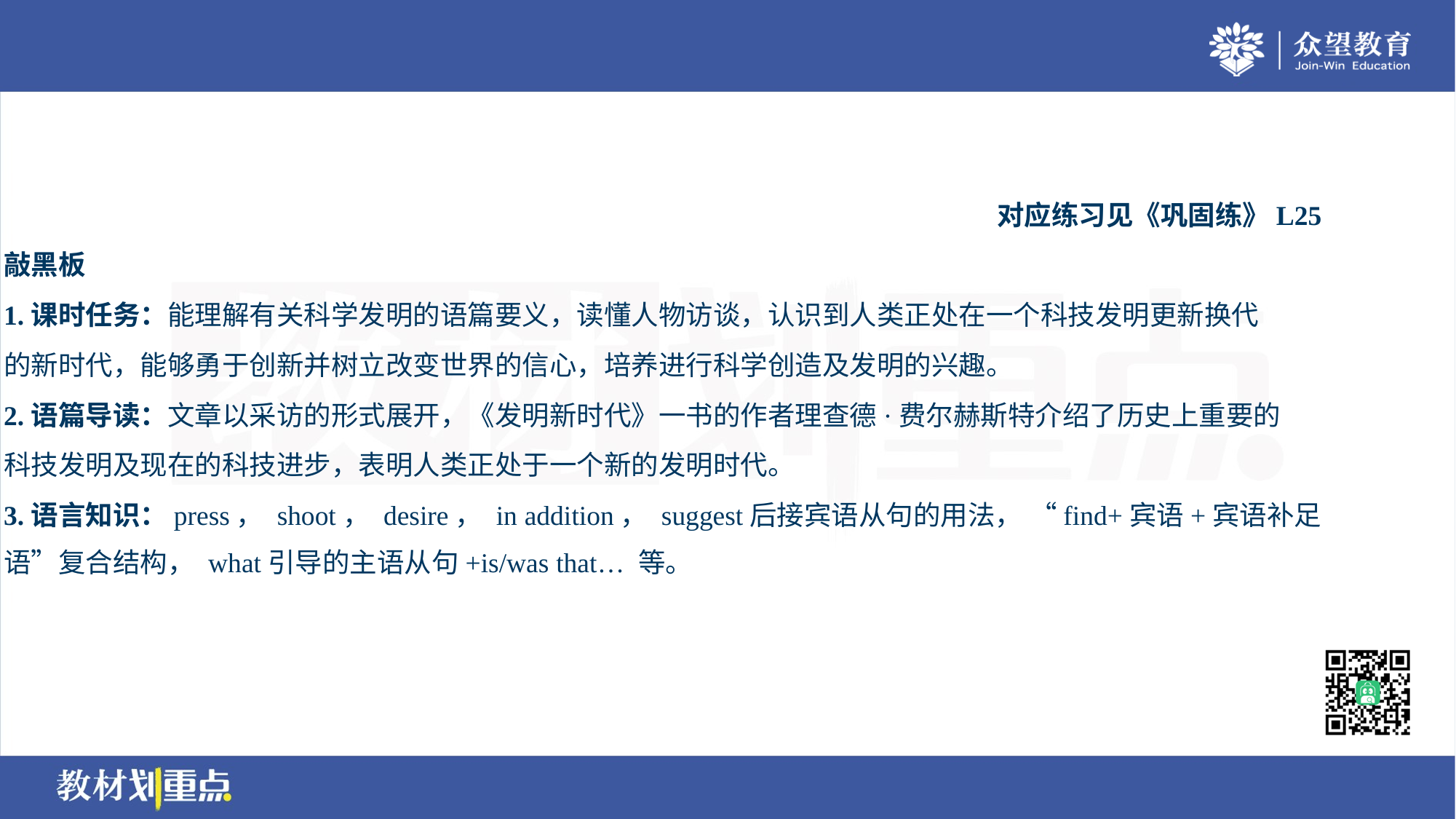

对应练习见《巩固练》L25
敲黑板
1.课时任务：能理解有关科学发明的语篇要义，读懂人物访谈，认识到人类正处在一个科技发明更新换代
的新时代，能够勇于创新并树立改变世界的信心，培养进行科学创造及发明的兴趣。
2.语篇导读：文章以采访的形式展开，《发明新时代》一书的作者理查德·费尔赫斯特介绍了历史上重要的
科技发明及现在的科技进步，表明人类正处于一个新的发明时代。
3.语言知识：press， shoot， desire， in addition， suggest后接宾语从句的用法， “find+宾语+宾语补足
语”复合结构， what引导的主语从句+is/was that… 等。